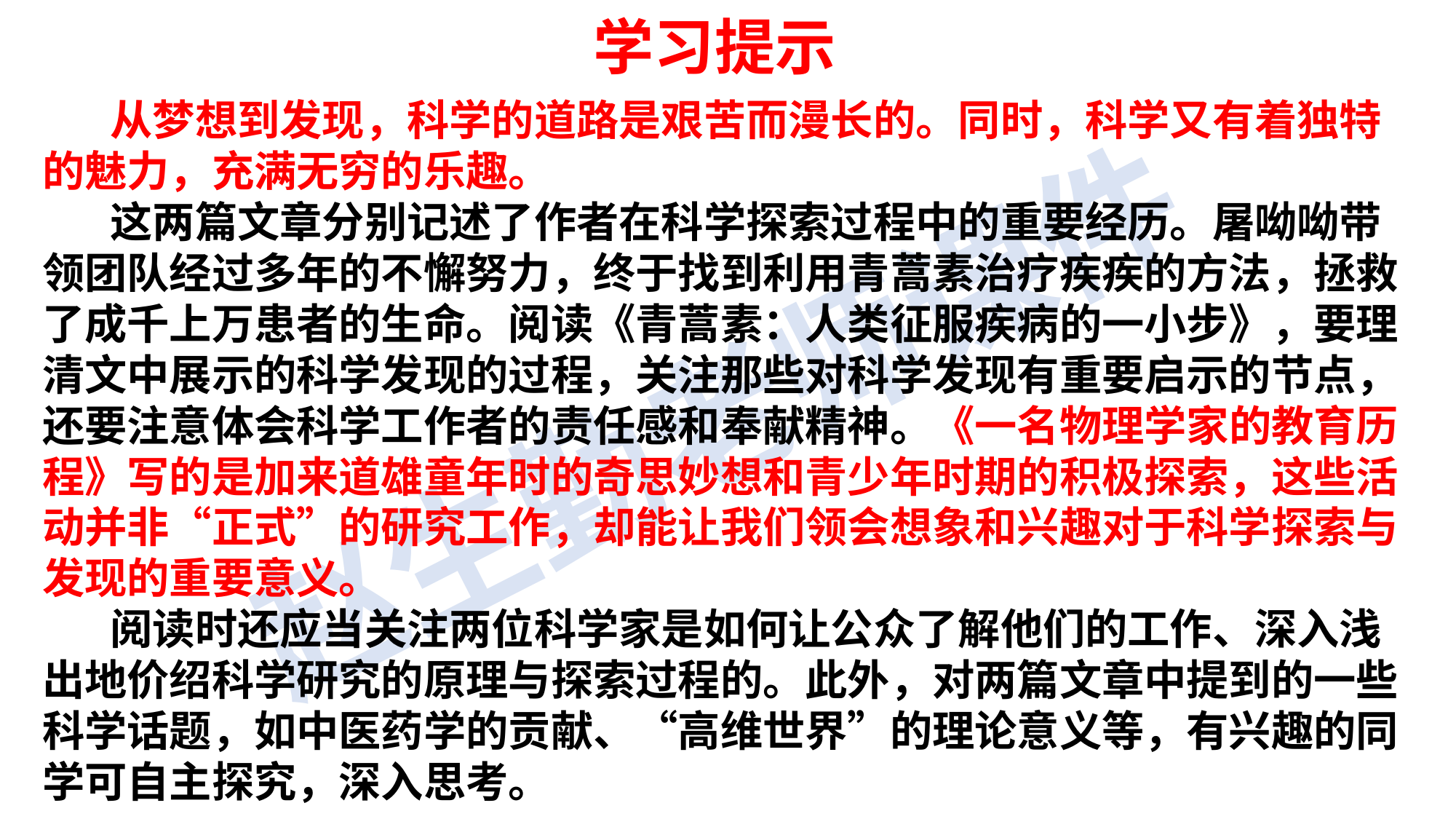

学习提示
      从梦想到发现，科学的道路是艰苦而漫长的。同时，科学又有着独特的魅力，充满无穷的乐趣。
      这两篇文章分别记述了作者在科学探索过程中的重要经历。屠呦呦带领团队经过多年的不懈努力，终于找到利用青蒿素治疗疾疾的方法，拯救了成千上万患者的生命。阅读《青蒿素：人类征服疾病的一小步》，要理清文中展示的科学发现的过程，关注那些对科学发现有重要启示的节点，还要注意体会科学工作者的责任感和奉献精神。《一名物理学家的教育历程》写的是加来道雄童年时的奇思妙想和青少年时期的积极探索，这些活动并非“正式”的研究工作，却能让我们领会想象和兴趣对于科学探索与发现的重要意义。
      阅读时还应当关注两位科学家是如何让公众了解他们的工作、深入浅出地价绍科学研究的原理与探索过程的。此外，对两篇文章中提到的一些科学话题，如中医药学的贡献、“高维世界”的理论意义等，有兴趣的同学可自主探究，深入思考。